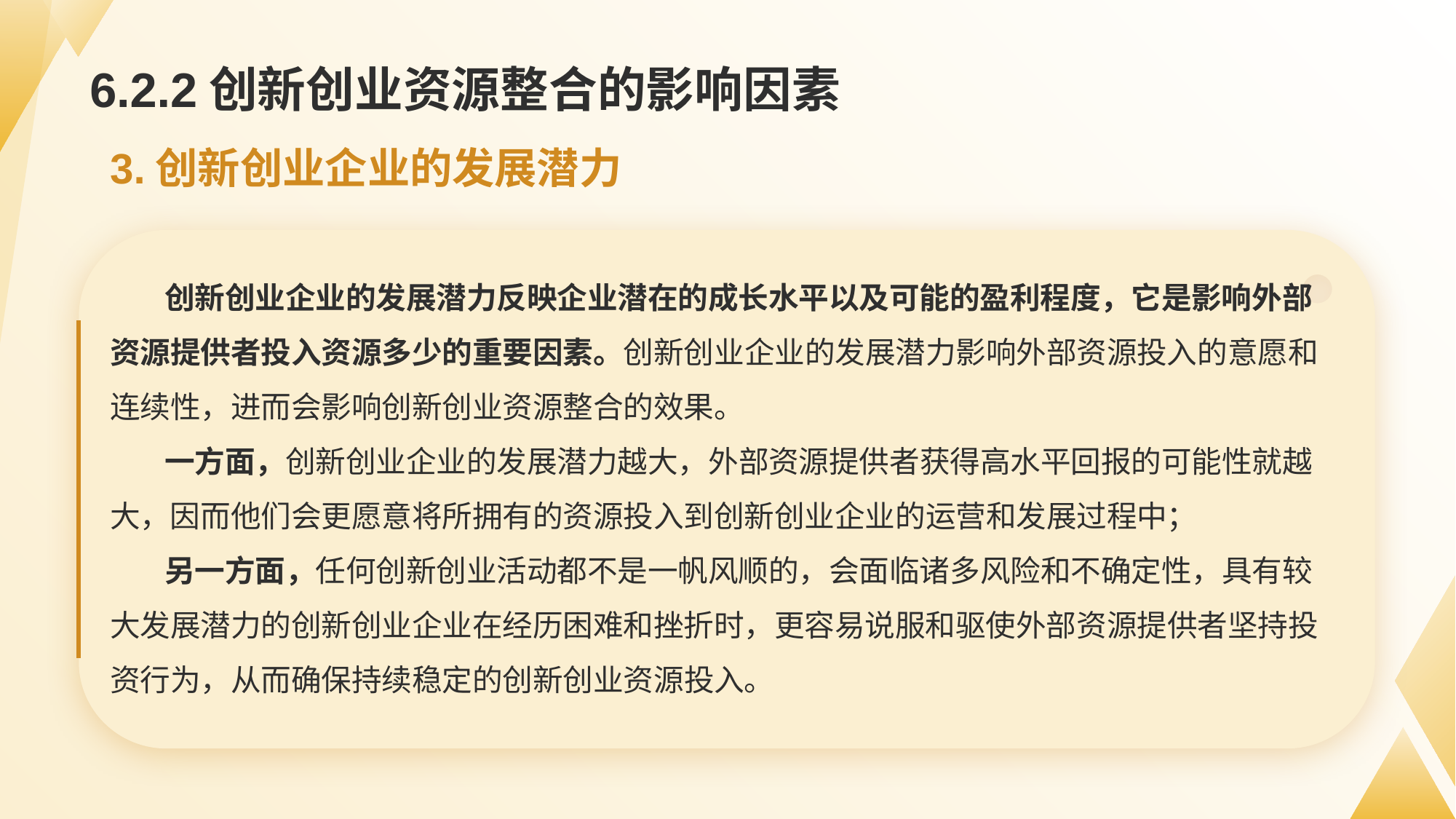

# 6.2.2创新创业资源整合的影响因素
3.创新创业企业的发展潜力

创新创业企业的发展潜力反映企业潜在的成长水平以及可能的盈利程度，它是影响外部资源提供者投入资源多少的重要因素。创新创业企业的发展潜力影响外部资源投入的意愿和连续性，进而会影响创新创业资源整合的效果。
一方面，创新创业企业的发展潜力越大，外部资源提供者获得高水平回报的可能性就越大，因而他们会更愿意将所拥有的资源投入到创新创业企业的运营和发展过程中；
另一方面，任何创新创业活动都不是一帆风顺的，会面临诸多风险和不确定性，具有较大发展潜力的创新创业企业在经历困难和挫折时，更容易说服和驱使外部资源提供者坚持投资行为，从而确保持续稳定的创新创业资源投入。